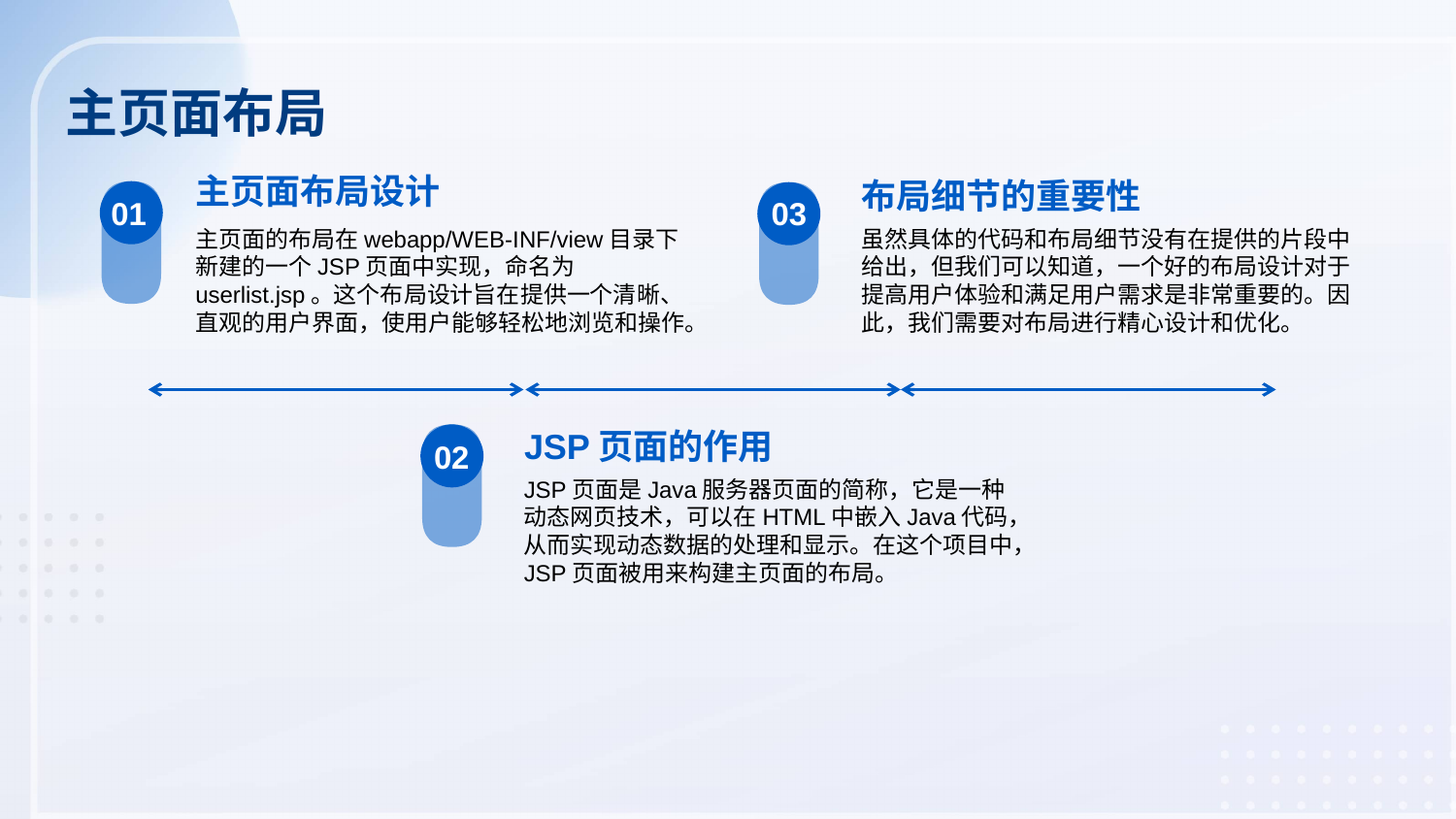

主页面布局
主页面布局设计
布局细节的重要性
01
03

主页面的布局在webapp/WEB-INF/view目录下新建的一个JSP页面中实现，命名为userlist.jsp。这个布局设计旨在提供一个清晰、直观的用户界面，使用户能够轻松地浏览和操作。
虽然具体的代码和布局细节没有在提供的片段中给出，但我们可以知道，一个好的布局设计对于提高用户体验和满足用户需求是非常重要的。因此，我们需要对布局进行精心设计和优化。

JSP页面的作用
02

JSP页面是Java服务器页面的简称，它是一种动态网页技术，可以在HTML中嵌入Java代码，从而实现动态数据的处理和显示。在这个项目中，JSP页面被用来构建主页面的布局。